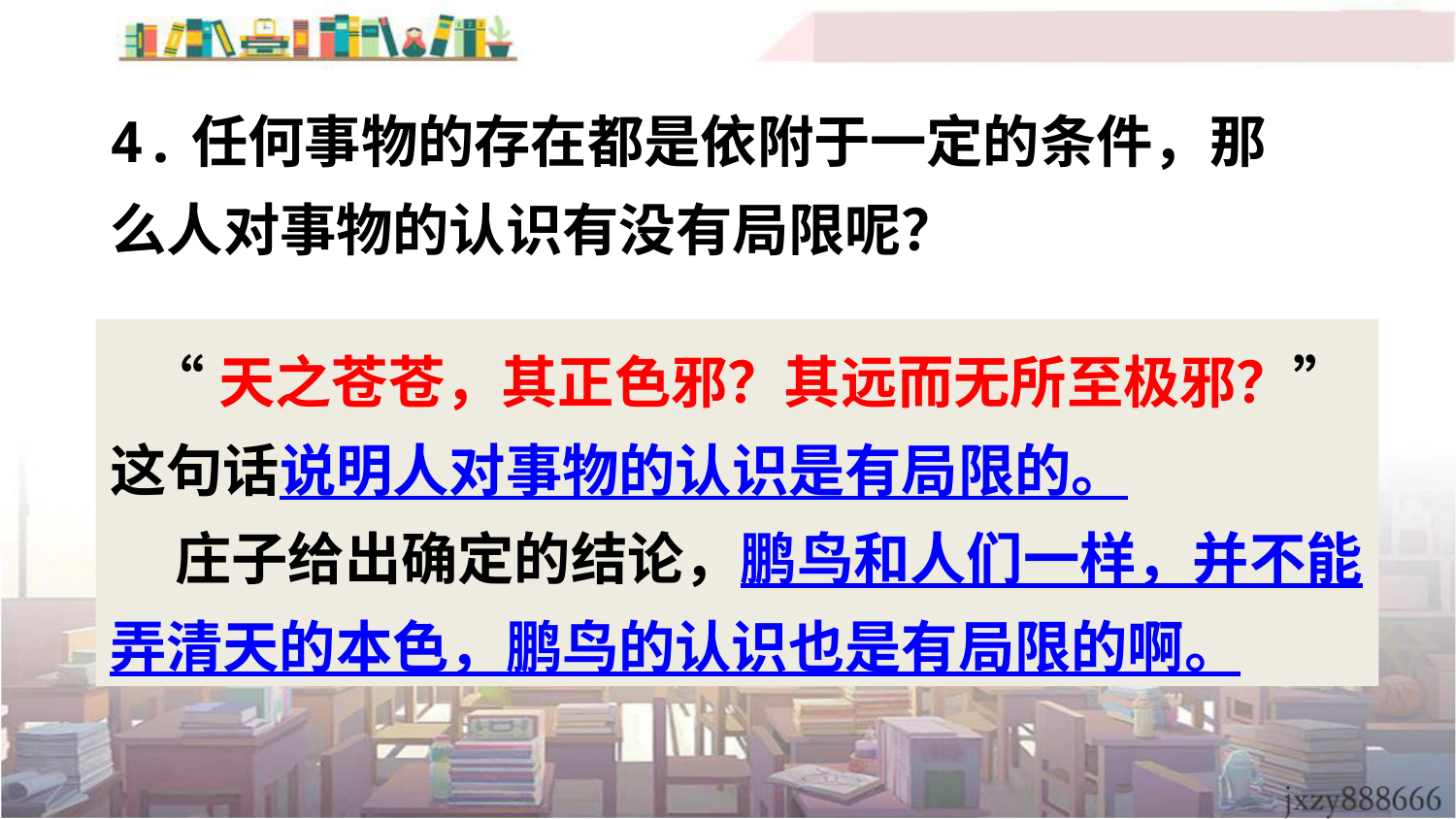

4.任何事物的存在都是依附于一定的条件，那么人对事物的认识有没有局限呢？
状元成才路
状元成才路
状元成才路
状元成才路
状元成才路
状元成才路
状元成才路
状元成才路
状元成才路
状元成才路
状元成才路
状元成才路
状元成才路
状元成才路
状元成才路
状元成才路
状元成才路
状元成才路
状元成才路
状元成才路
状元成才路
状元成才路
状元成才路
状元成才路
状元成才路
状元成才路
状元成才路
状元成才路
状元成才路
状元成才路
   “天之苍苍，其正色邪？其远而无所至极邪？”
这句话说明人对事物的认识是有局限的。
    庄子给出确定的结论，鹏鸟和人们一样，并不能弄清天的本色，鹏鸟的认识也是有局限的啊。
状元成才路
状元成才路
状元成才路
状元成才路
状元成才路
状元成才路
状元成才路
状元成才路
状元成才路
状元成才路
状元成才路
状元成才路
状元成才路
状元成才路
状元成才路
状元成才路
状元成才路
状元成才路
状元成才路
状元成才路
状元成才路
状元成才路
状元成才路
状元成才路
状元成才路
状元成才路
状元成才路
状元成才路
状元成才路
状元成才路
状元成才路
状元成才路
状元成才路
状元成才路
状元成才路
状元成才路
状元成才路
状元成才路
状元成才路
状元成才路
状元成才路
状元成才路
状元成才路
状元成才路
状元成才路
状元成才路
状元成才路
状元成才路
状元成才路
状元成才路
状元成才路
状元成才路
状元成才路
状元成才路
状元成才路
状元成才路
状元成才路
状元成才路
状元成才路
状元成才路
状元成才路
状元成才路
状元成才路
状元成才路
状元成才路
状元成才路
状元成才路
状元成才路
状元成才路
状元成才路